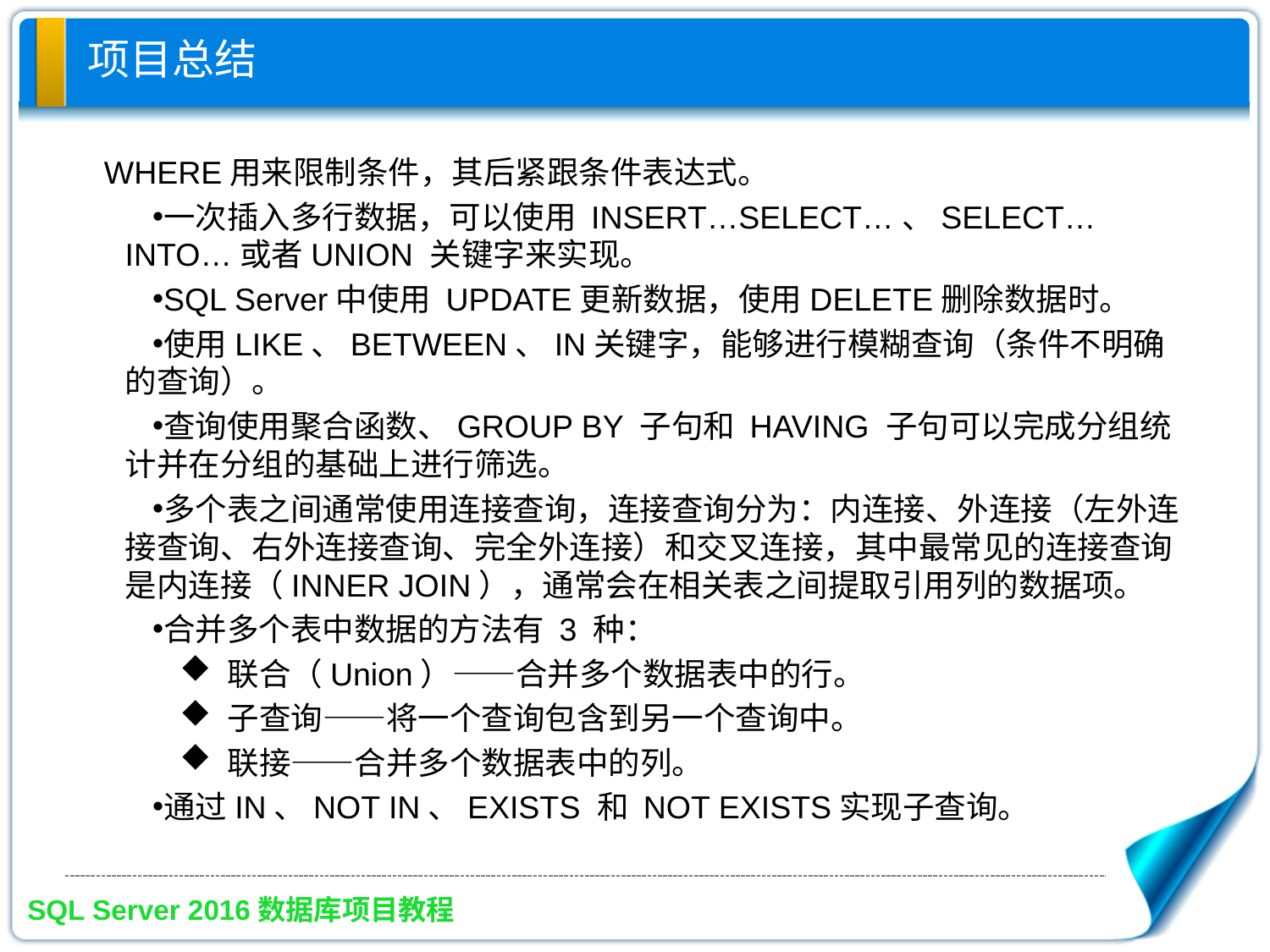

# 项目总结
   WHERE用来限制条件，其后紧跟条件表达式。
一次插入多行数据，可以使用 INSERT…SELECT…、SELECT…INTO…或者UNION 关键字来实现。
SQL Server中使用 UPDATE更新数据，使用DELETE删除数据时。
使用LIKE、BETWEEN、IN关键字，能够进行模糊查询（条件不明确的查询）。
查询使用聚合函数、GROUP BY 子句和 HAVING 子句可以完成分组统计并在分组的基础上进行筛选。
多个表之间通常使用连接查询，连接查询分为：内连接、外连接（左外连接查询、右外连接查询、完全外连接）和交叉连接，其中最常见的连接查询是内连接（INNER JOIN），通常会在相关表之间提取引用列的数据项。
合并多个表中数据的方法有 3 种：
联合（Union）——合并多个数据表中的行。
子查询——将一个查询包含到另一个查询中。
联接——合并多个数据表中的列。
通过IN、NOT IN、EXISTS 和 NOT EXISTS实现子查询。